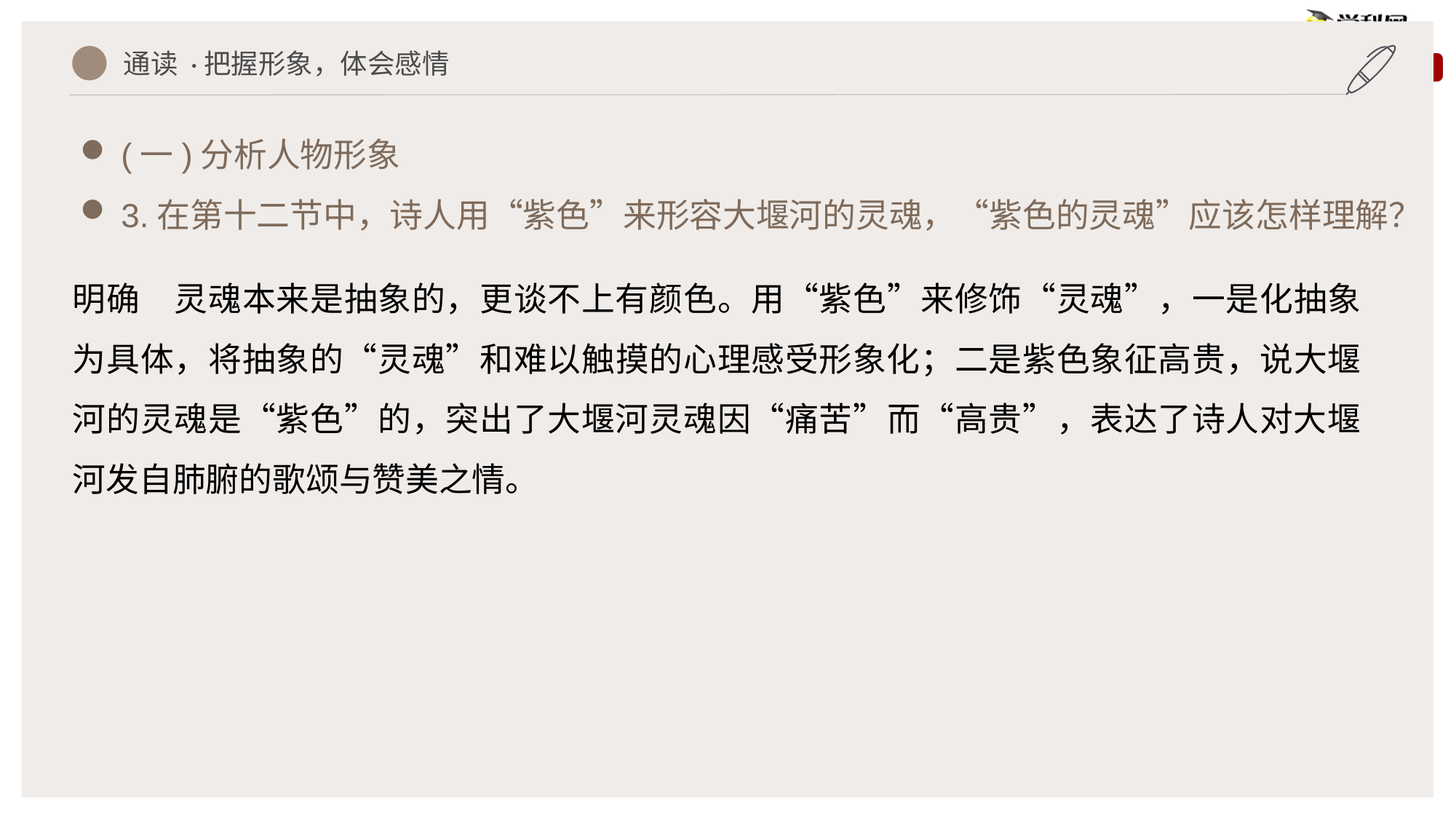

通读 ·把握形象，体会感情

(一)分析人物形象
3.在第十二节中，诗人用“紫色”来形容大堰河的灵魂，“紫色的灵魂”应该怎样理解？
明确　灵魂本来是抽象的，更谈不上有颜色。用“紫色”来修饰“灵魂”，一是化抽象为具体，将抽象的“灵魂”和难以触摸的心理感受形象化；二是紫色象征高贵，说大堰河的灵魂是“紫色”的，突出了大堰河灵魂因“痛苦”而“高贵”，表达了诗人对大堰河发自肺腑的歌颂与赞美之情。